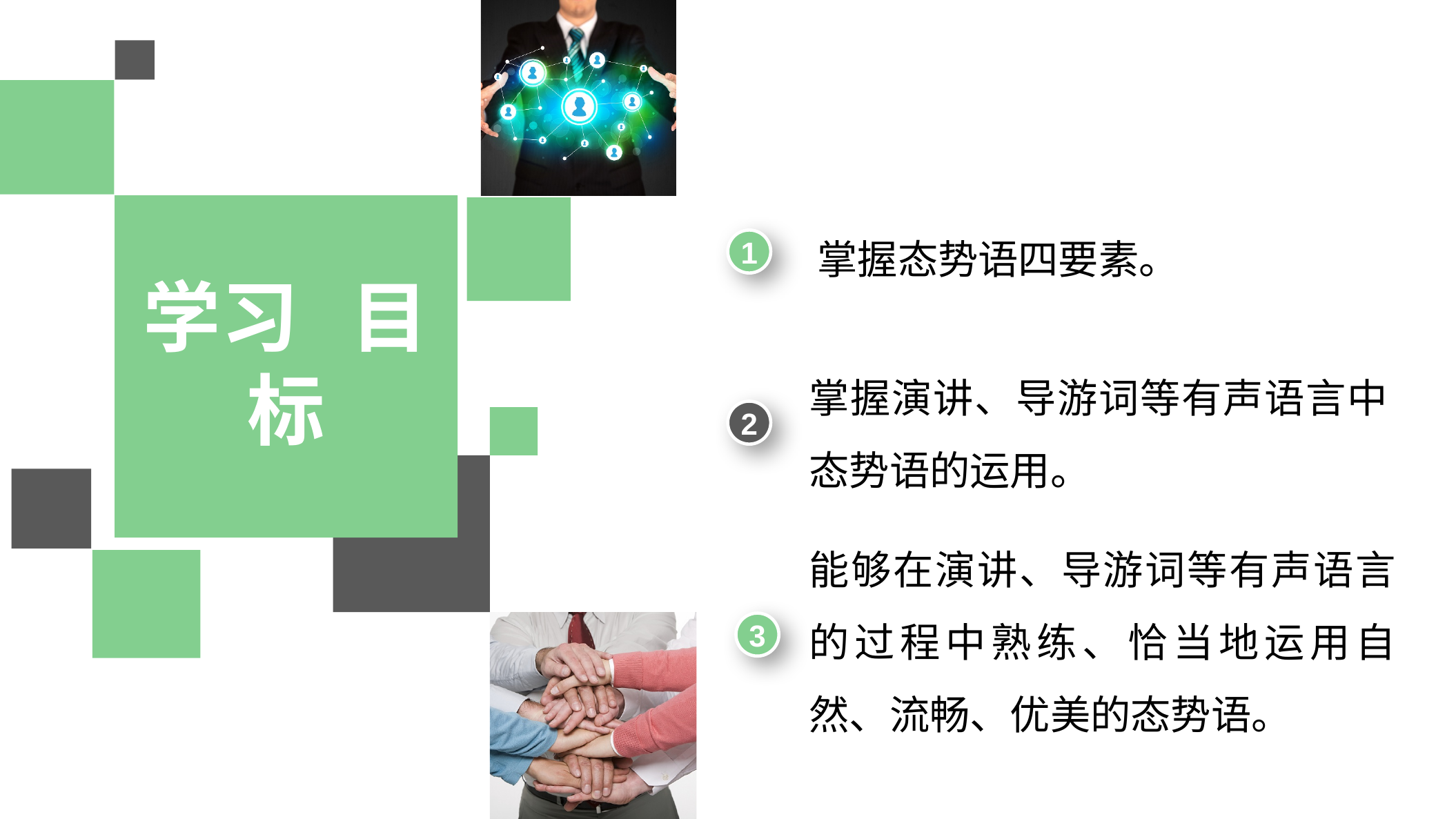

掌握态势语四要素。
1
学习   目标
掌握演讲、导游词等有声语言中态势语的运用。
2

能够在演讲、导游词等有声语言的过程中熟练、恰当地运用自然、流畅、优美的态势语。

3